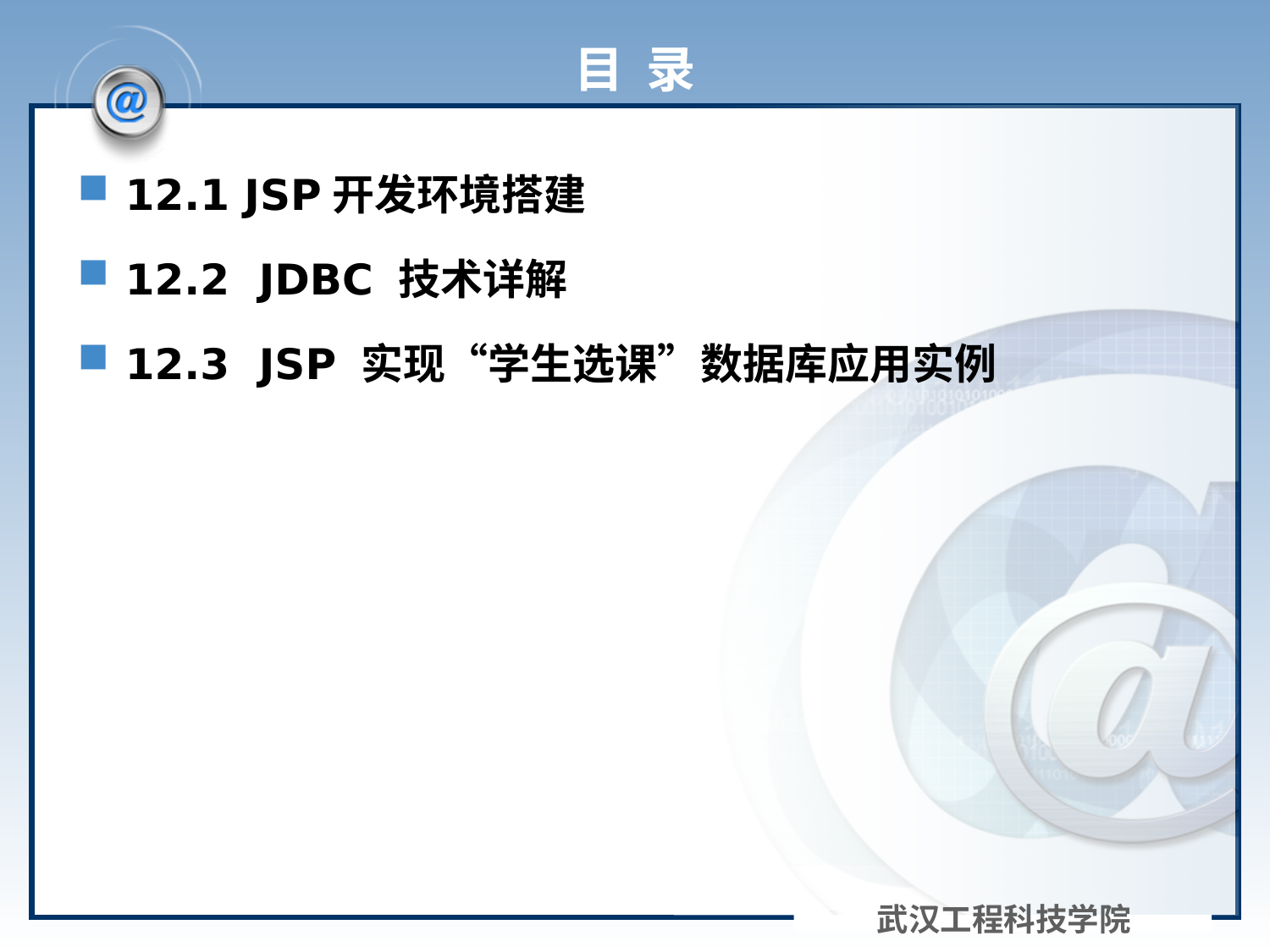

# 目  录
12.1 JSP开发环境搭建
12.2  JDBC 技术详解
12.3  JSP 实现“学生选课”数据库应用实例

武汉工程科技学院